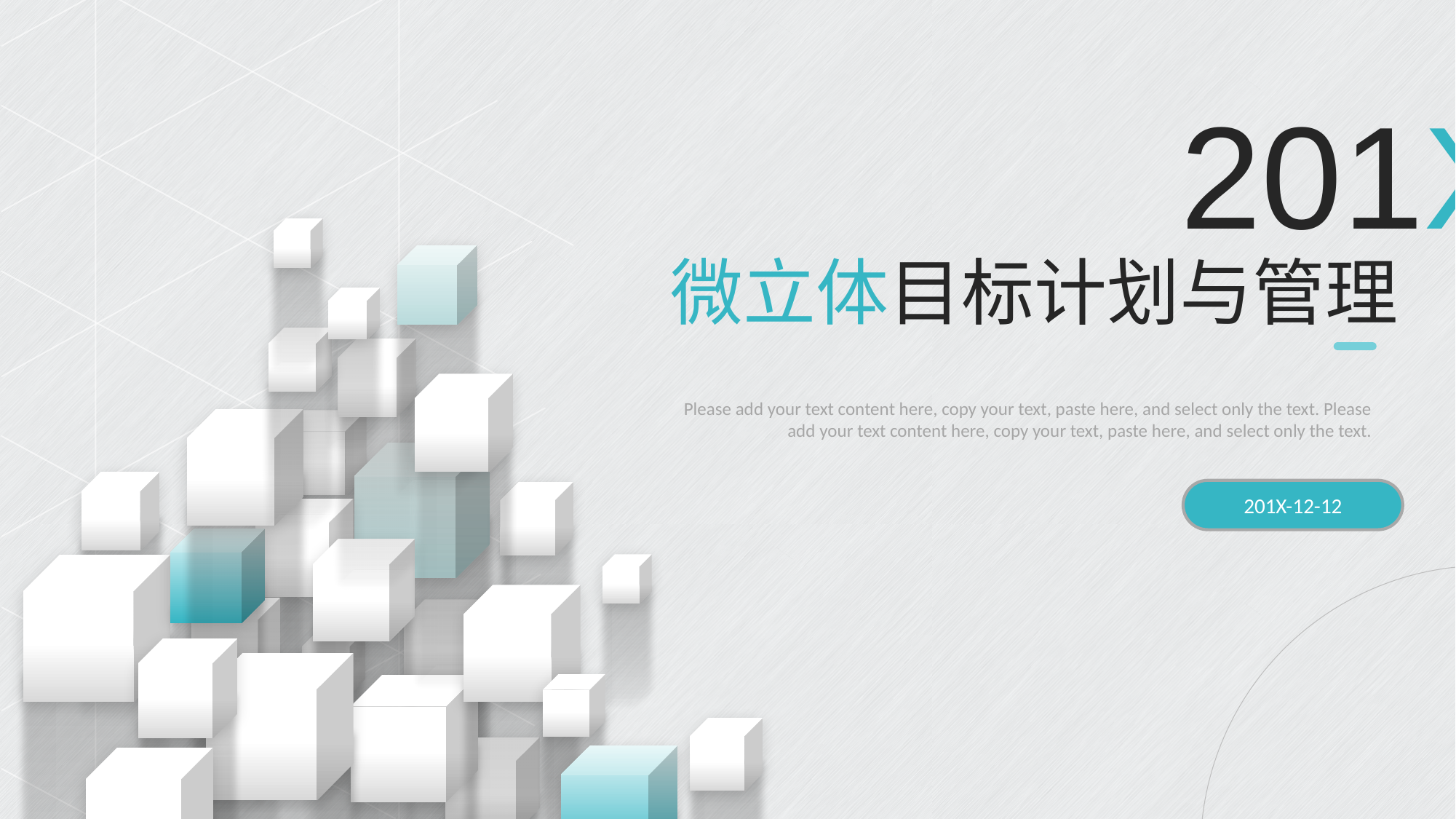

201X

微立体目标计划与管理

Please add your text content here, copy your text, paste here, and select only the text. Please add your text content here, copy your text, paste here, and select only the text.

201X-12-12